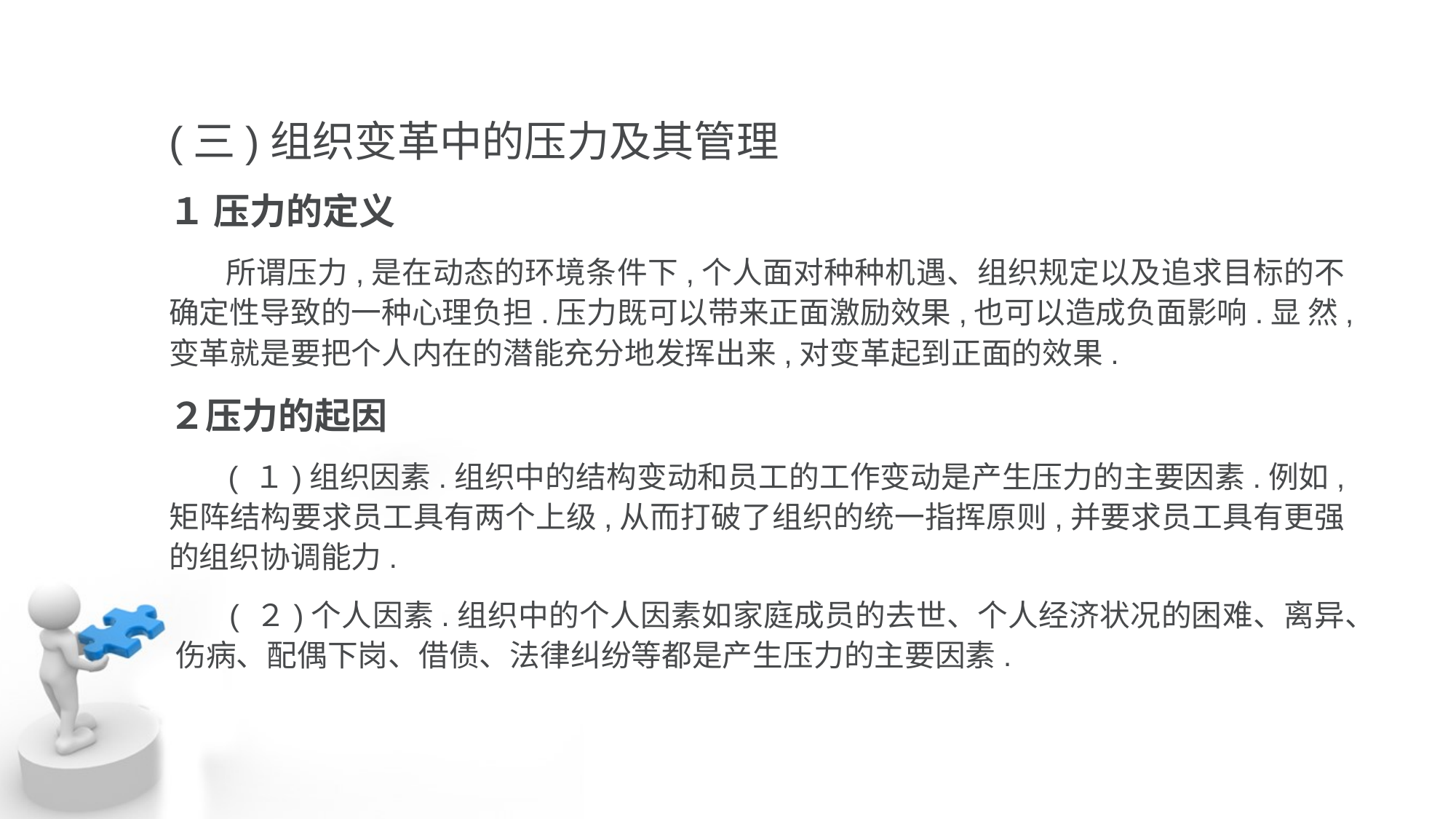

(三)组织变革中的压力及其管理
１ 压力的定义
       所谓压力,是在动态的环境条件下,个人面对种种机遇、组织规定以及追求目标的不 确定性导致的一种心理负担.压力既可以带来正面激励效果,也可以造成负面影响.显 然,变革就是要把个人内在的潜能充分地发挥出来,对变革起到正面的效果.
２压力的起因
       ( １)组织因素.组织中的结构变动和员工的工作变动是产生压力的主要因素.例如, 矩阵结构要求员工具有两个上级,从而打破了组织的统一指挥原则,并要求员工具有更强 的组织协调能力.
       ( ２)个人因素.组织中的个人因素如家庭成员的去世、个人经济状况的困难、离异、 伤病、配偶下岗、借债、法律纠纷等都是产生压力的主要因素.